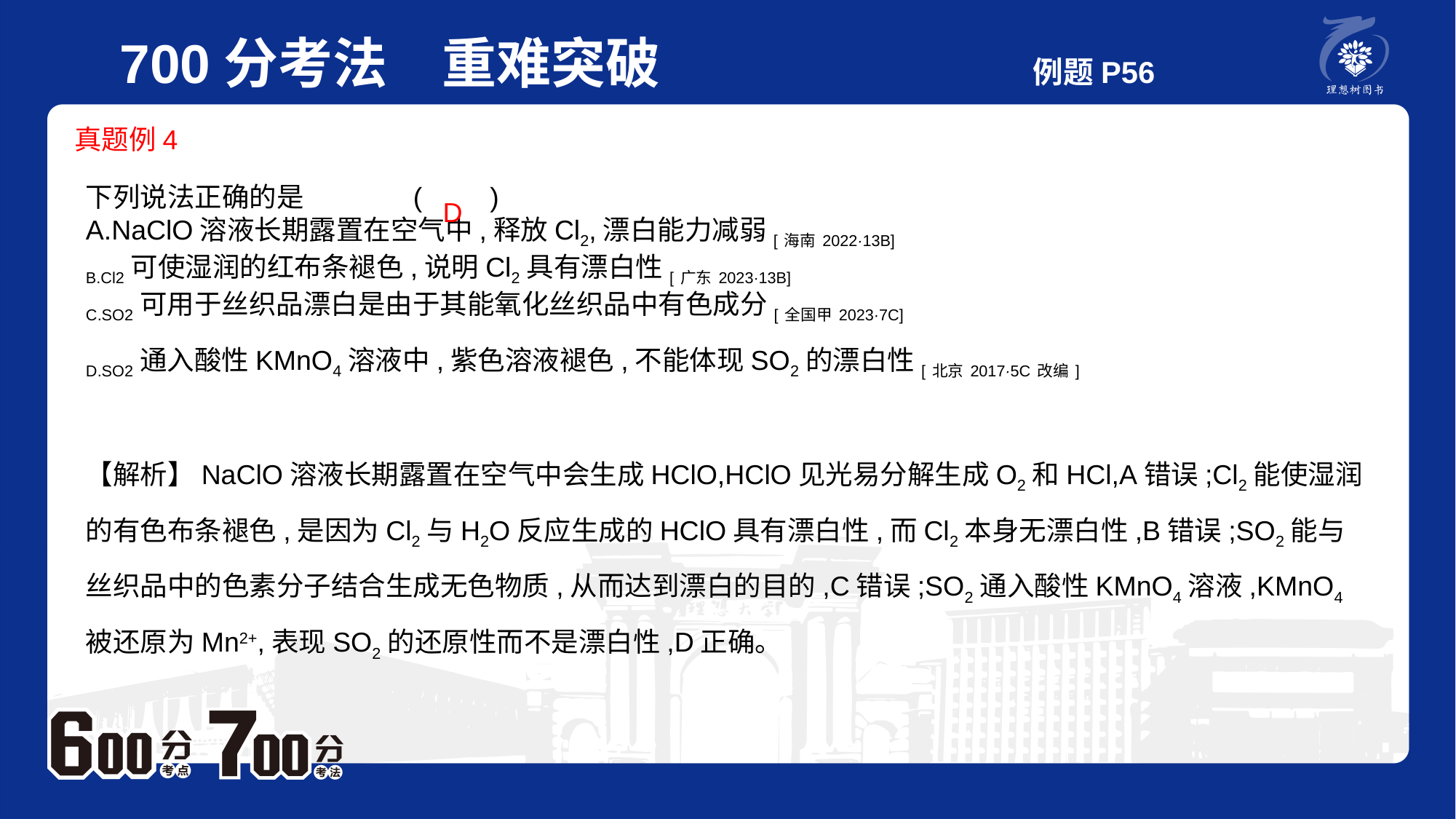

700分考法　重难突破                               例题P56
 真题例4
下列说法正确的是	(　　)A.NaClO溶液长期露置在空气中,释放Cl2,漂白能力减弱[海南2022·13B]B.Cl2可使湿润的红布条褪色,说明Cl2具有漂白性[广东2023·13B]C.SO2可用于丝织品漂白是由于其能氧化丝织品中有色成分[全国甲2023·7C]D.SO2通入酸性KMnO4溶液中,紫色溶液褪色,不能体现SO2的漂白性[北京2017·5C改编]
D
【解析】NaClO溶液长期露置在空气中会生成HClO,HClO见光易分解生成O2和HCl,A错误;Cl2能使湿润的有色布条褪色,是因为Cl2与H2O反应生成的HClO具有漂白性,而Cl2本身无漂白性,B错误;SO2能与丝织品中的色素分子结合生成无色物质,从而达到漂白的目的,C错误;SO2通入酸性KMnO4溶液,KMnO4被还原为Mn2+,表现SO2的还原性而不是漂白性,D正确。